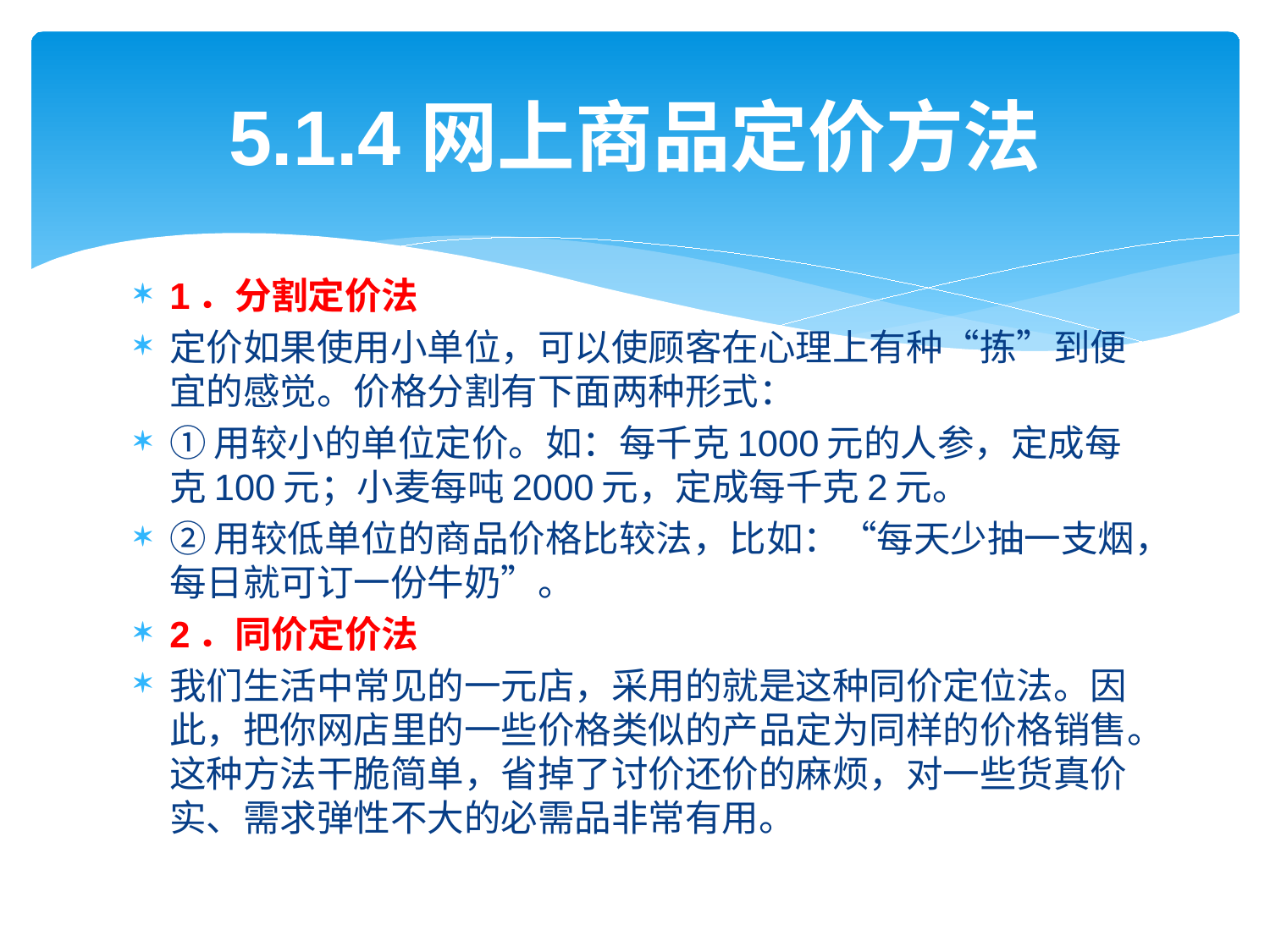

# 5.1.4网上商品定价方法
1．分割定价法
定价如果使用小单位，可以使顾客在心理上有种“拣”到便宜的感觉。价格分割有下面两种形式：
①用较小的单位定价。如：每千克1000元的人参，定成每克100元；小麦每吨2000元，定成每千克2元。
②用较低单位的商品价格比较法，比如：“每天少抽一支烟，每日就可订一份牛奶”。
2．同价定价法
我们生活中常见的一元店，采用的就是这种同价定位法。因此，把你网店里的一些价格类似的产品定为同样的价格销售。这种方法干脆简单，省掉了讨价还价的麻烦，对一些货真价实、需求弹性不大的必需品非常有用。